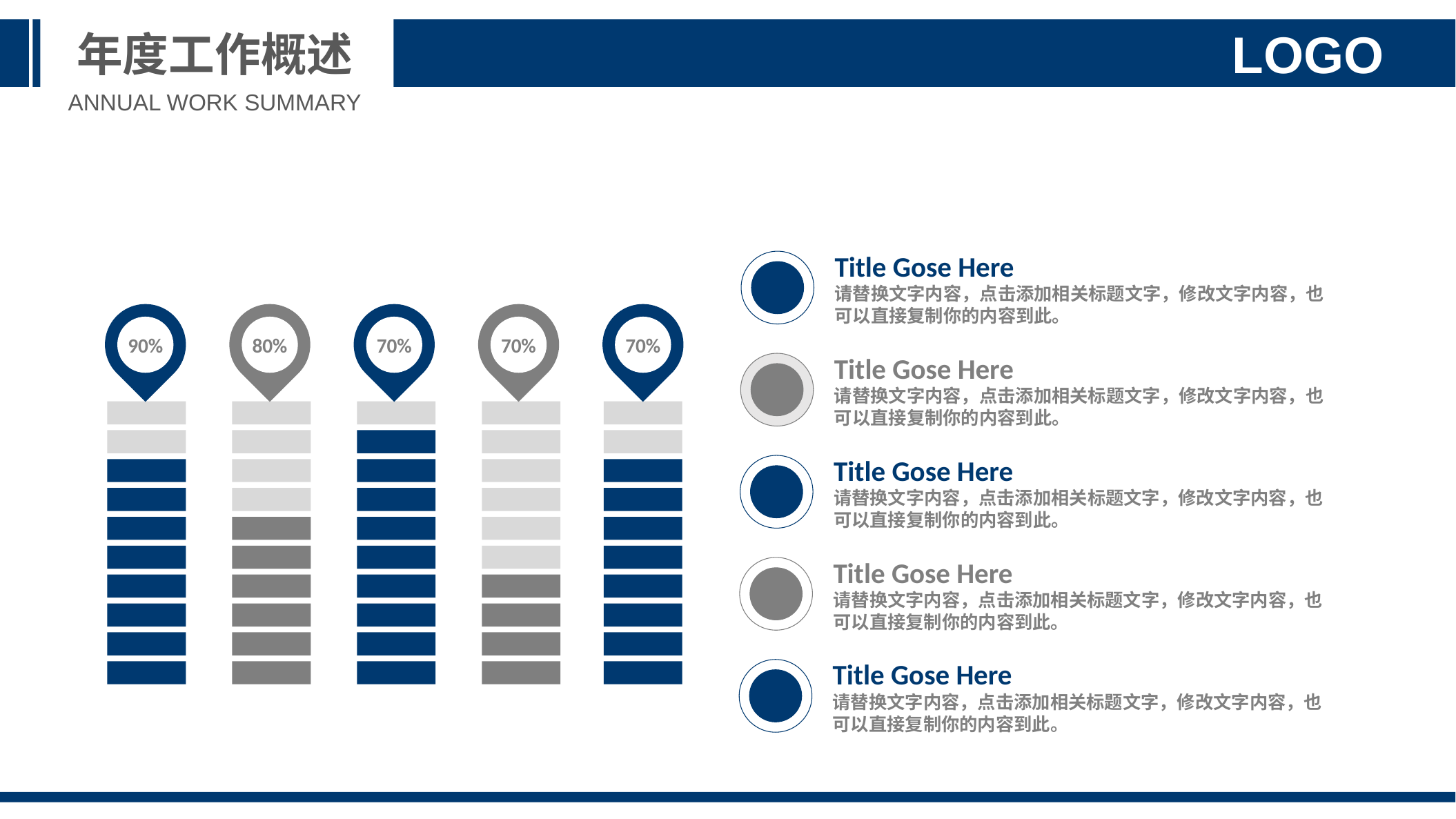

年度工作概述
LOGO
ANNUAL WORK SUMMARY
Title Gose Here
请替换文字内容，点击添加相关标题文字，修改文字内容，也可以直接复制你的内容到此。

90%

80%

70%

70%

70%
Title Gose Here
请替换文字内容，点击添加相关标题文字，修改文字内容，也可以直接复制你的内容到此。

Title Gose Here
请替换文字内容，点击添加相关标题文字，修改文字内容，也可以直接复制你的内容到此。

Title Gose Here
请替换文字内容，点击添加相关标题文字，修改文字内容，也可以直接复制你的内容到此。

Title Gose Here
请替换文字内容，点击添加相关标题文字，修改文字内容，也可以直接复制你的内容到此。